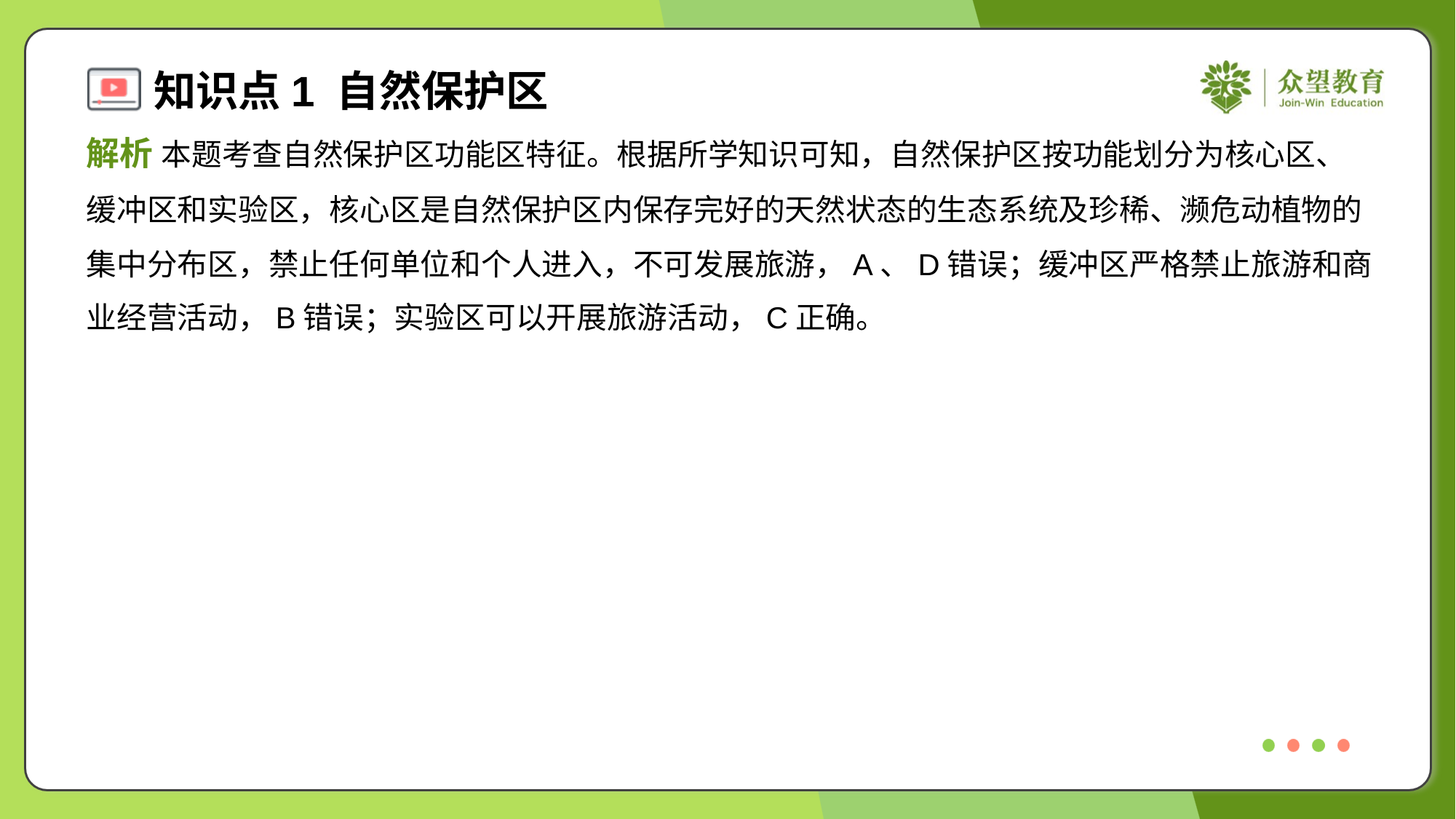

解析 本题考查自然保护区功能区特征。根据所学知识可知，自然保护区按功能划分为核心区、
缓冲区和实验区，核心区是自然保护区内保存完好的天然状态的生态系统及珍稀、濒危动植物的
集中分布区，禁止任何单位和个人进入，不可发展旅游，A、D错误；缓冲区严格禁止旅游和商
业经营活动，B错误；实验区可以开展旅游活动，C正确。